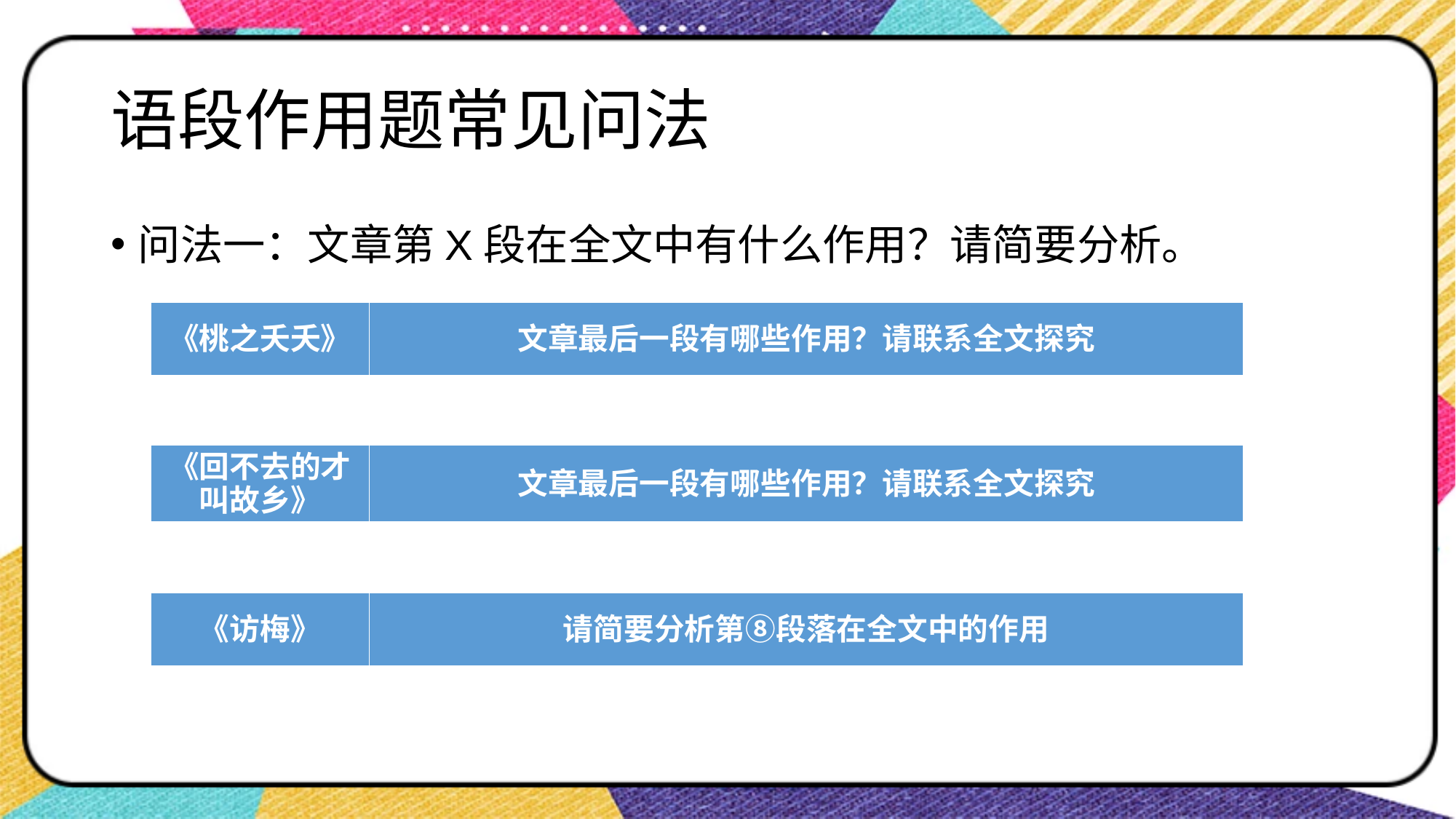

# 语段作用题常见问法
问法一：文章第X段在全文中有什么作用？请简要分析。

| 《桃之夭夭》 | 文章最后一段有哪些作用？请联系全文探究 |
| --- | --- |
| 《回不去的才叫故乡》 | 文章最后一段有哪些作用？请联系全文探究 |
| --- | --- |
| 《访梅》 | 请简要分析第⑧段落在全文中的作用 |
| --- | --- |